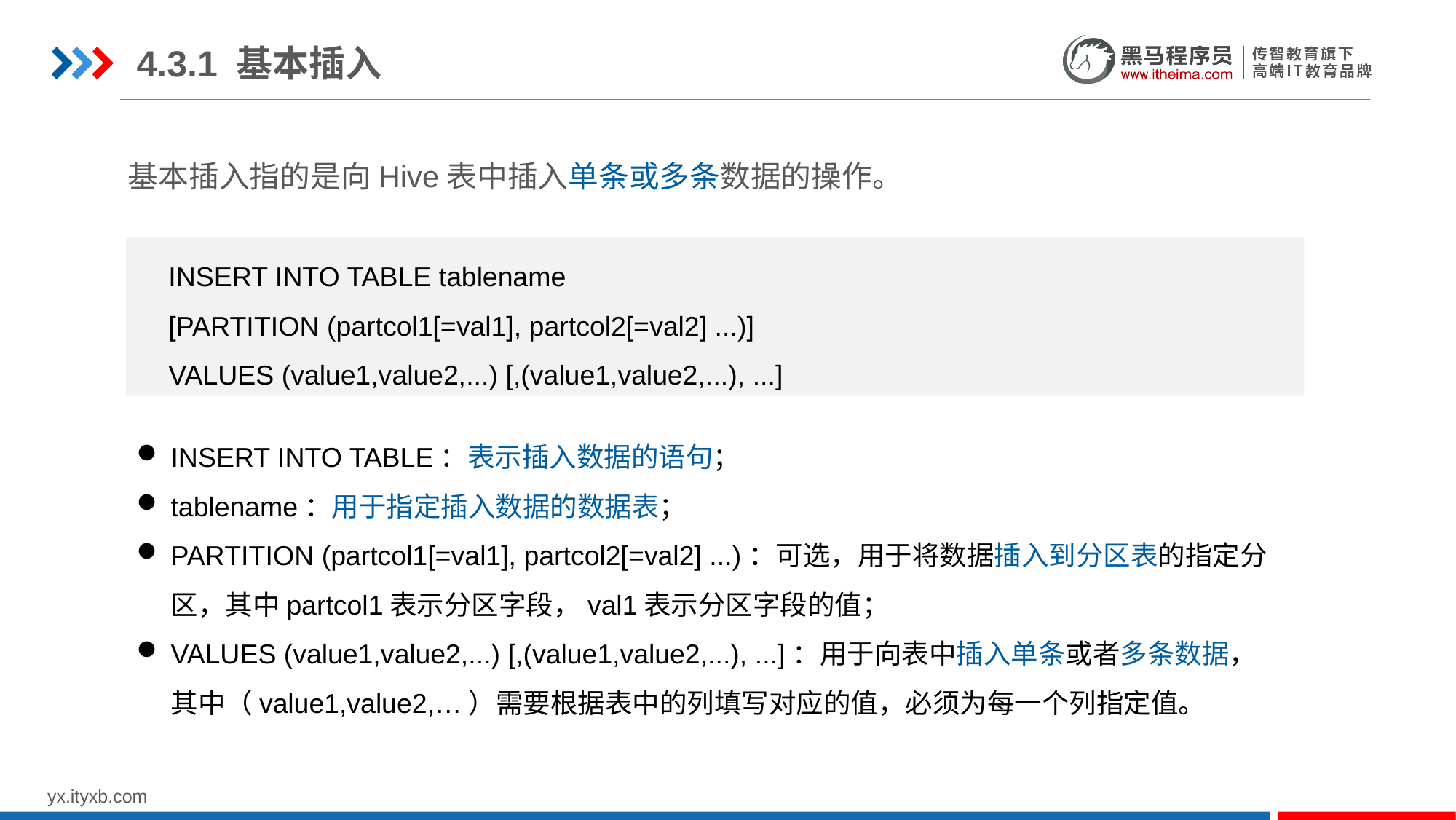

4.3.1 基本插入
基本插入指的是向Hive表中插入单条或多条数据的操作。
INSERT INTO TABLE tablename
[PARTITION (partcol1[=val1], partcol2[=val2] ...)]
VALUES (value1,value2,...) [,(value1,value2,...), ...]
INSERT INTO TABLE：表示插入数据的语句；
tablename：用于指定插入数据的数据表；
PARTITION (partcol1[=val1], partcol2[=val2] ...)：可选，用于将数据插入到分区表的指定分区，其中partcol1表示分区字段，val1表示分区字段的值；
VALUES (value1,value2,...) [,(value1,value2,...), ...]：用于向表中插入单条或者多条数据，其中（value1,value2,…）需要根据表中的列填写对应的值，必须为每一个列指定值。